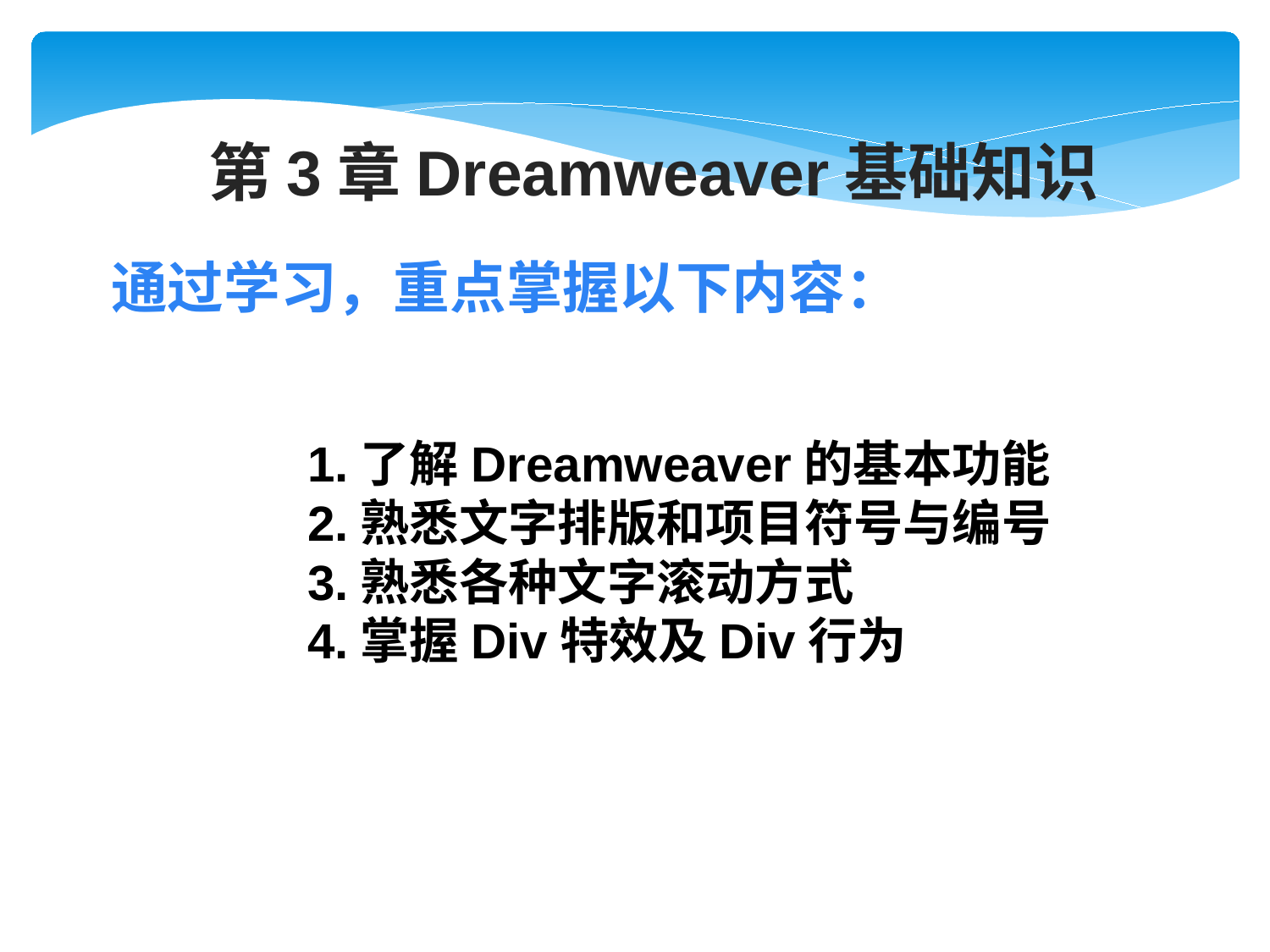

第3章Dreamweaver基础知识
通过学习，重点掌握以下内容：
1.了解Dreamweaver的基本功能
2.熟悉文字排版和项目符号与编号
3.熟悉各种文字滚动方式
4.掌握Div特效及Div行为